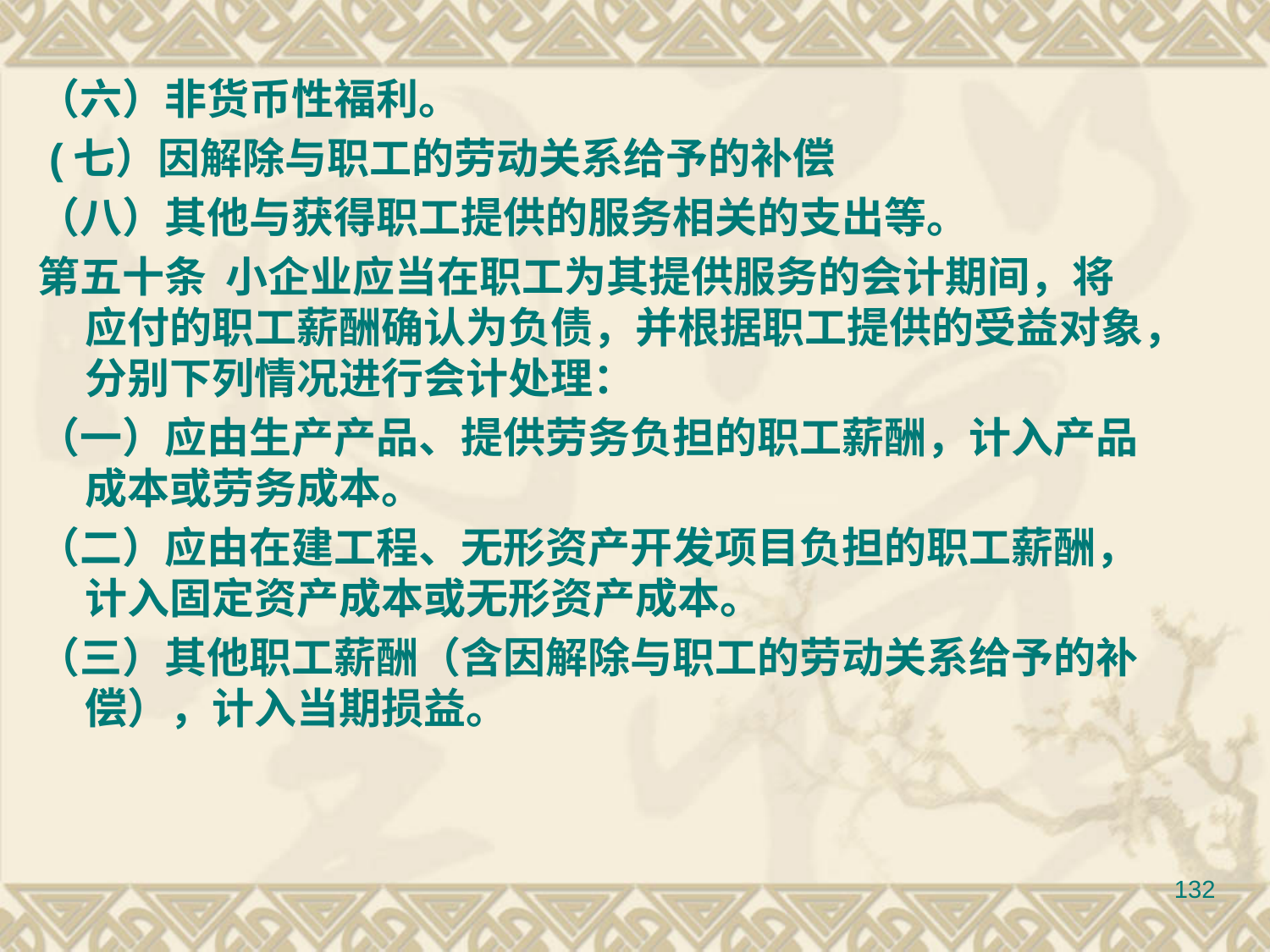

（六）非货币性福利。
 (七）因解除与职工的劳动关系给予的补偿
（八）其他与获得职工提供的服务相关的支出等。
第五十条  小企业应当在职工为其提供服务的会计期间，将应付的职工薪酬确认为负债，并根据职工提供的受益对象，分别下列情况进行会计处理：
（一）应由生产产品、提供劳务负担的职工薪酬，计入产品成本或劳务成本。
（二）应由在建工程、无形资产开发项目负担的职工薪酬，计入固定资产成本或无形资产成本。
（三）其他职工薪酬（含因解除与职工的劳动关系给予的补偿），计入当期损益。

132